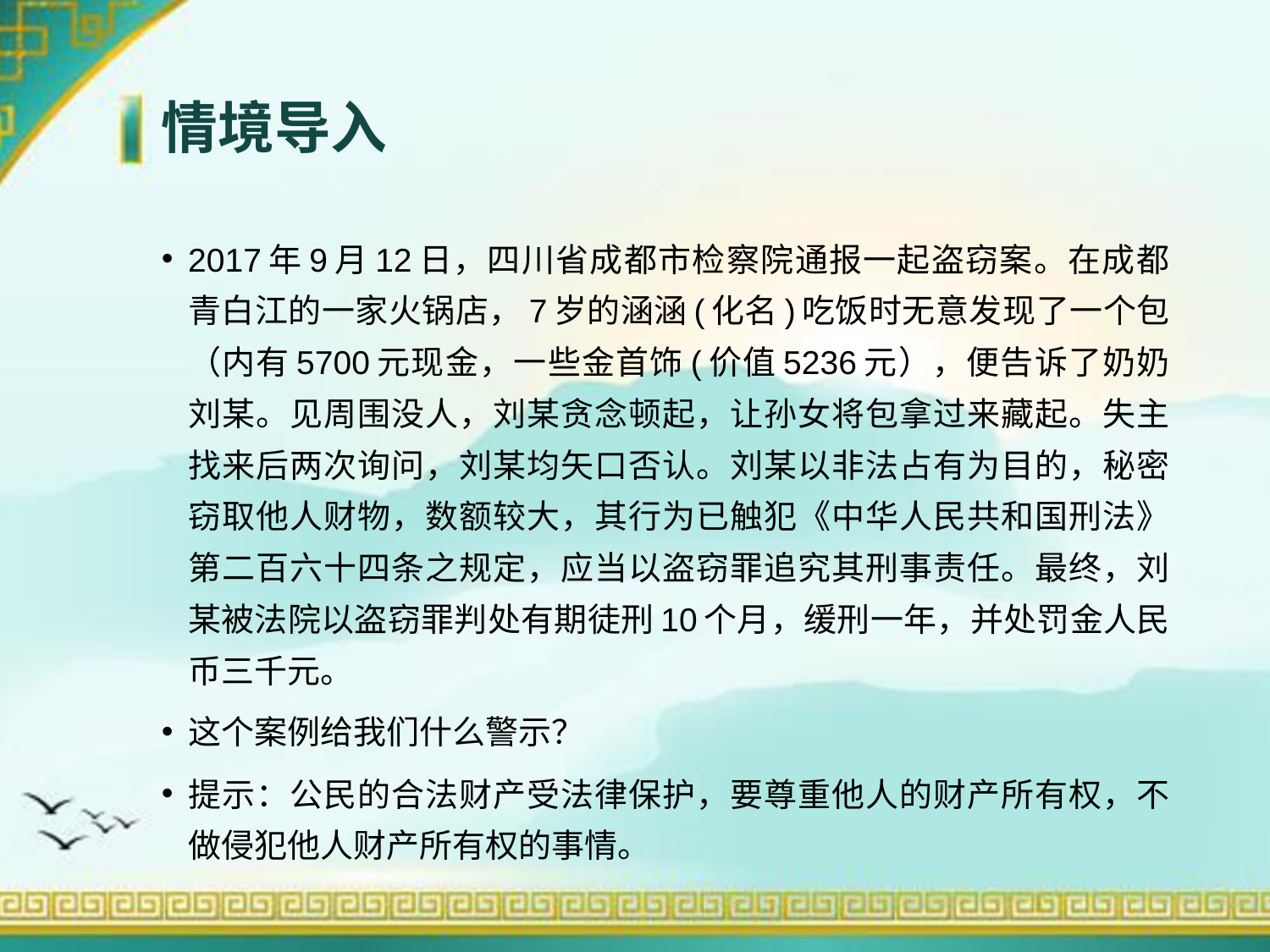

# 情境导入
2017年9月12日，四川省成都市检察院通报一起盗窃案。在成都青白江的一家火锅店，7岁的涵涵(化名)吃饭时无意发现了一个包（内有5700元现金，一些金首饰(价值5236元），便告诉了奶奶刘某。见周围没人，刘某贪念顿起，让孙女将包拿过来藏起。失主找来后两次询问，刘某均矢口否认。刘某以非法占有为目的，秘密窃取他人财物，数额较大，其行为已触犯《中华人民共和国刑法》第二百六十四条之规定，应当以盗窃罪追究其刑事责任。最终，刘某被法院以盗窃罪判处有期徒刑10个月，缓刑一年，并处罚金人民币三千元。
这个案例给我们什么警示？
提示：公民的合法财产受法律保护，要尊重他人的财产所有权，不做侵犯他人财产所有权的事情。